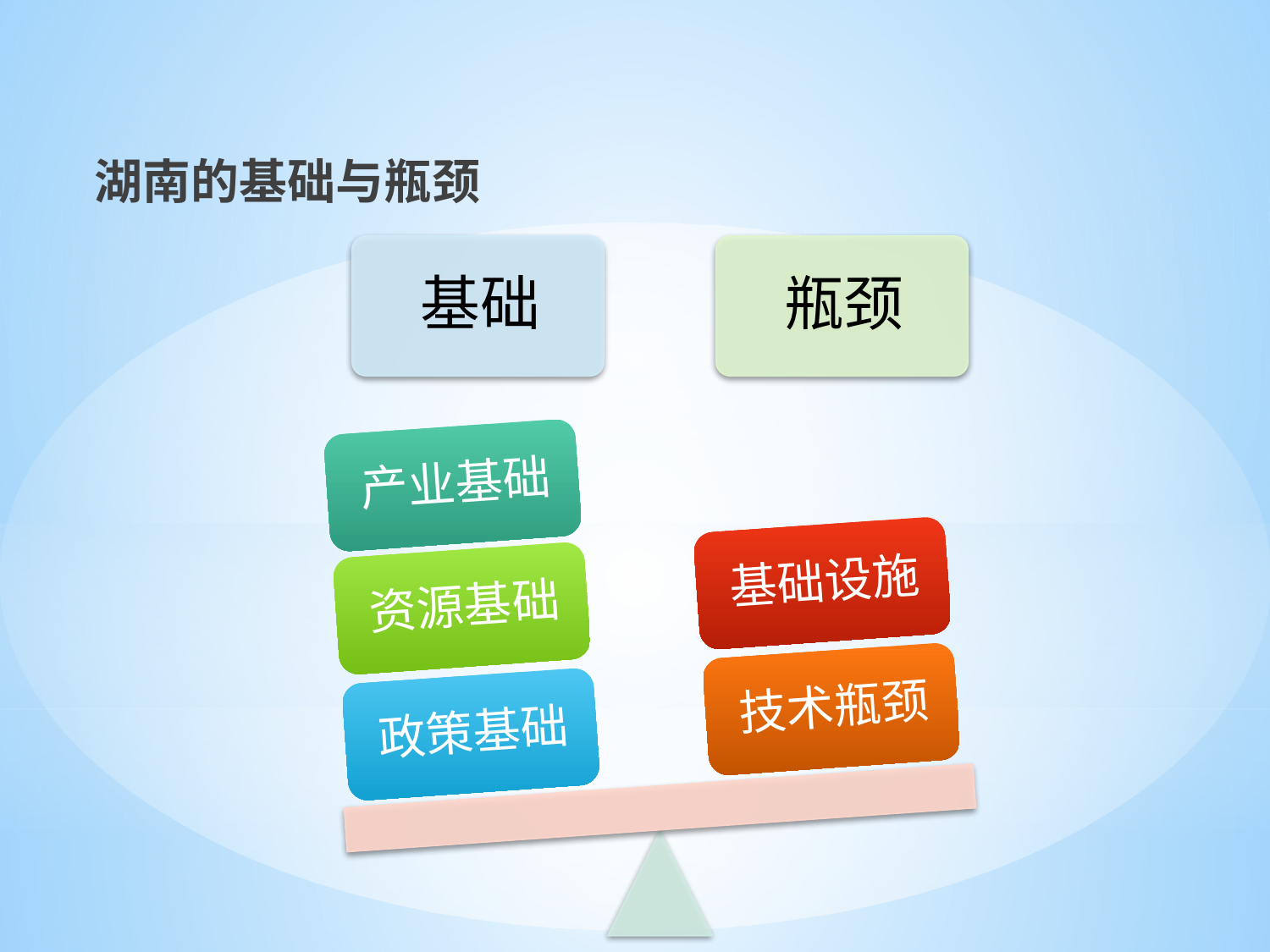

湖南的基础与瓶颈
基础
瓶颈
政策基础
资源基础
产业基础
技术瓶颈
基础设施